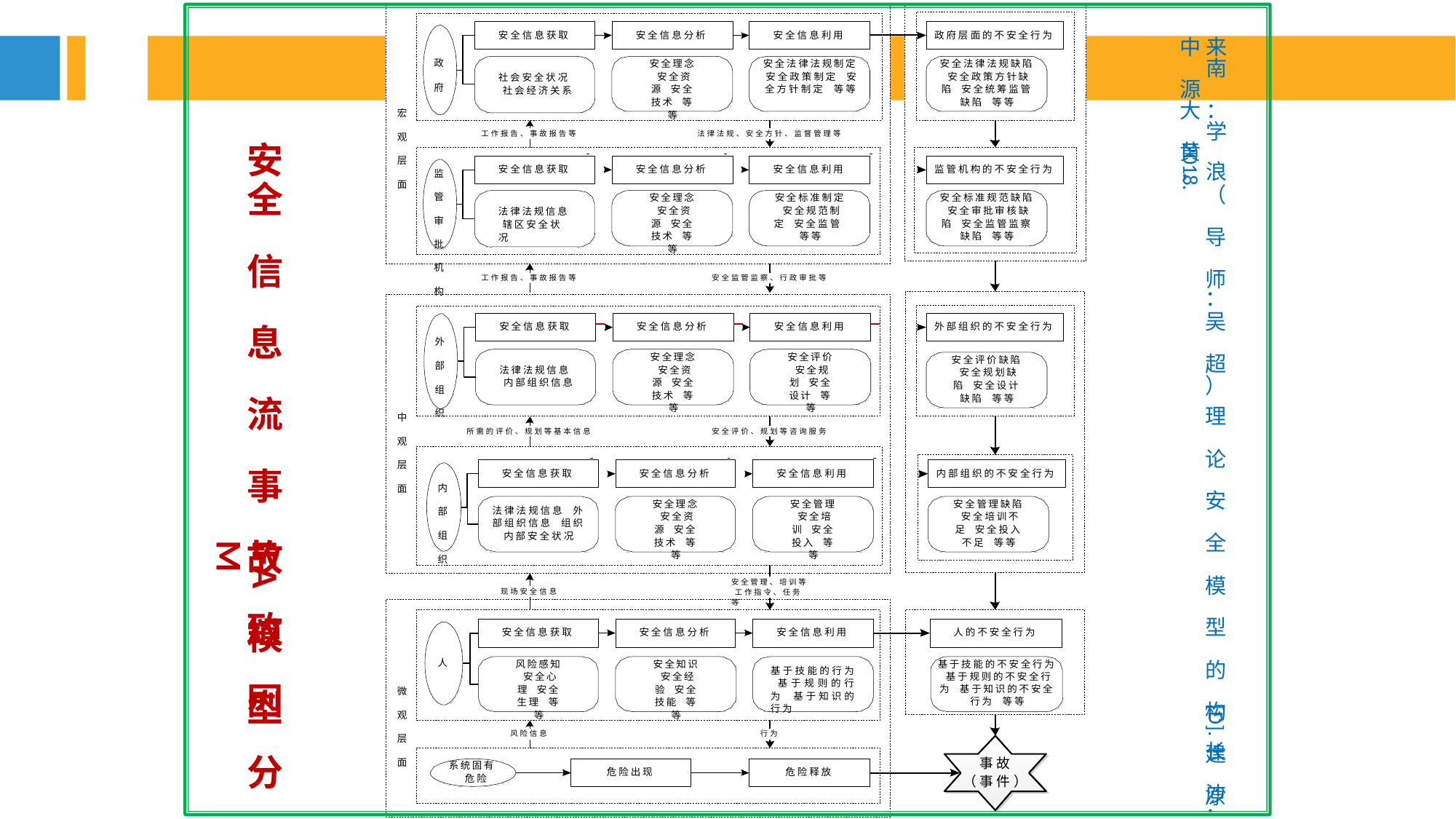

安全信息获取
安全信息分析
安全信息利用
政府层面的不安全行为

中 来  南 源  大 ：  学 黄
， 浪
（  导  师
：
吴  超
）
理  论  安  全  模  型  的  构  建  原  理  与  新  模  型  的  创  研  究
政  府

安全理念  安全资源  安全技术  等等
安全法律法规制定  安全政策制定  安全方针制定  等等
安全法律法规缺陷  安全政策方针缺陷  安全统筹监管缺陷  等等
社会安全状况  社会经济关系

宏  观  层  面

工作报告、事故报告等
法律法规、安全方针、监督管理等

2018.

安
全  信  息  流  事  故  致  因  分  析

安全信息获取
安全信息分析
安全信息利用
监管机构的不安全行为

监  管  审  批  机  构

安全理念  安全资源  安全技术  等等
安全标准制定  安全规范制定  安全监管  等等
安全标准规范缺陷  安全审批审核缺陷  安全监管监察缺陷  等等

法律法规信息  辖区安全状况

工作报告、事故报告等
安全监管监察、行政审批等

.

安全信息获取
安全信息分析
安全信息利用
外部组织的不安全行为

外  部  组  织

安全理念  安全资源  安全技术  等等
安全评价  安全规划  安全设计  等等

安全评价缺陷  安全规划缺陷  安全设计缺陷  等等

法律法规信息  内部组织信息

中  观  层  面

所需的评价、规划等基本信息
安全评价、规划等咨询服务

安全信息获取
安全信息分析
安全信息利用
内部组织的不安全行为

内  部  组  织

安全理念  安全资源  安全技术  等等
安全管理  安全培训  安全投入  等等
安全管理缺陷  安全培训不足  安全投入不足  等等
法律法规信息  外部组织信息  组织内部安全状况

IFAM

安全管理、培训等  工作指令、任务等

现场安全信息

模  型

安全信息获取
安全信息分析
安全信息利用
人的不安全行为

人
风险感知  安全心理  安全生理  等等
安全知识  安全经验  安全技能  等等
基于技能的不安全行为  基于规则的不安全行为  基于知识的不安全行为  等等

基于技能的行为  基于规则的行为  基于知识的行为

微  观  层  面
[D].

风险信息
行为

长  沙
：

事故
（事件）

系统固有  危险

危险出现
危险释放